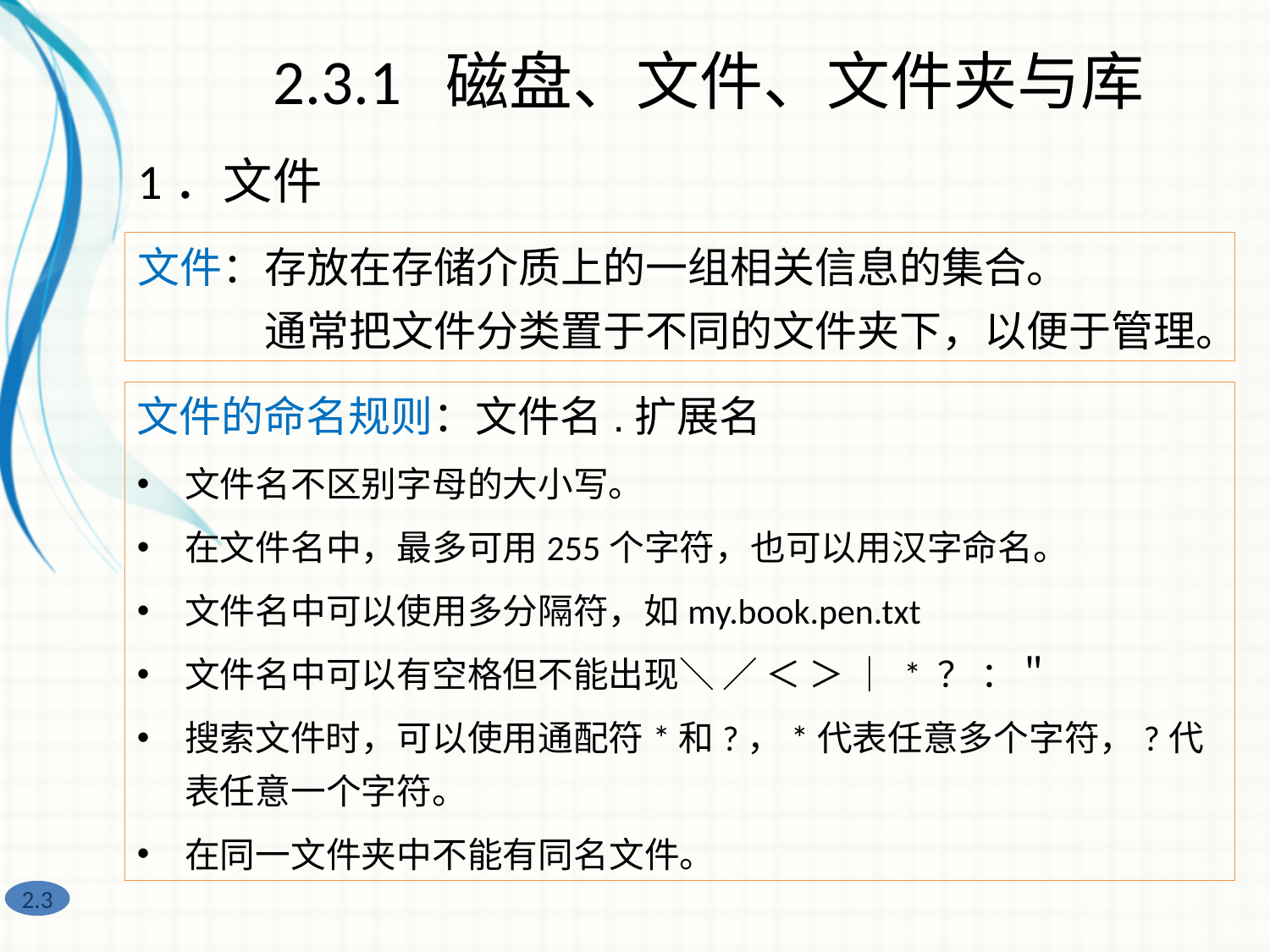

2.3.1  磁盘、文件、文件夹与库
1．文件
文件：存放在存储介质上的一组相关信息的集合。
　　　通常把文件分类置于不同的文件夹下，以便于管理。
文件的命名规则：文件名.扩展名
文件名不区别字母的大小写。
在文件名中，最多可用255个字符，也可以用汉字命名。
文件名中可以使用多分隔符，如my.book.pen.txt
文件名中可以有空格但不能出现＼ ／ ＜ ＞ ｜ * ？ ：＂
搜索文件时，可以使用通配符*和?，*代表任意多个字符，?代表任意一个字符。
在同一文件夹中不能有同名文件。